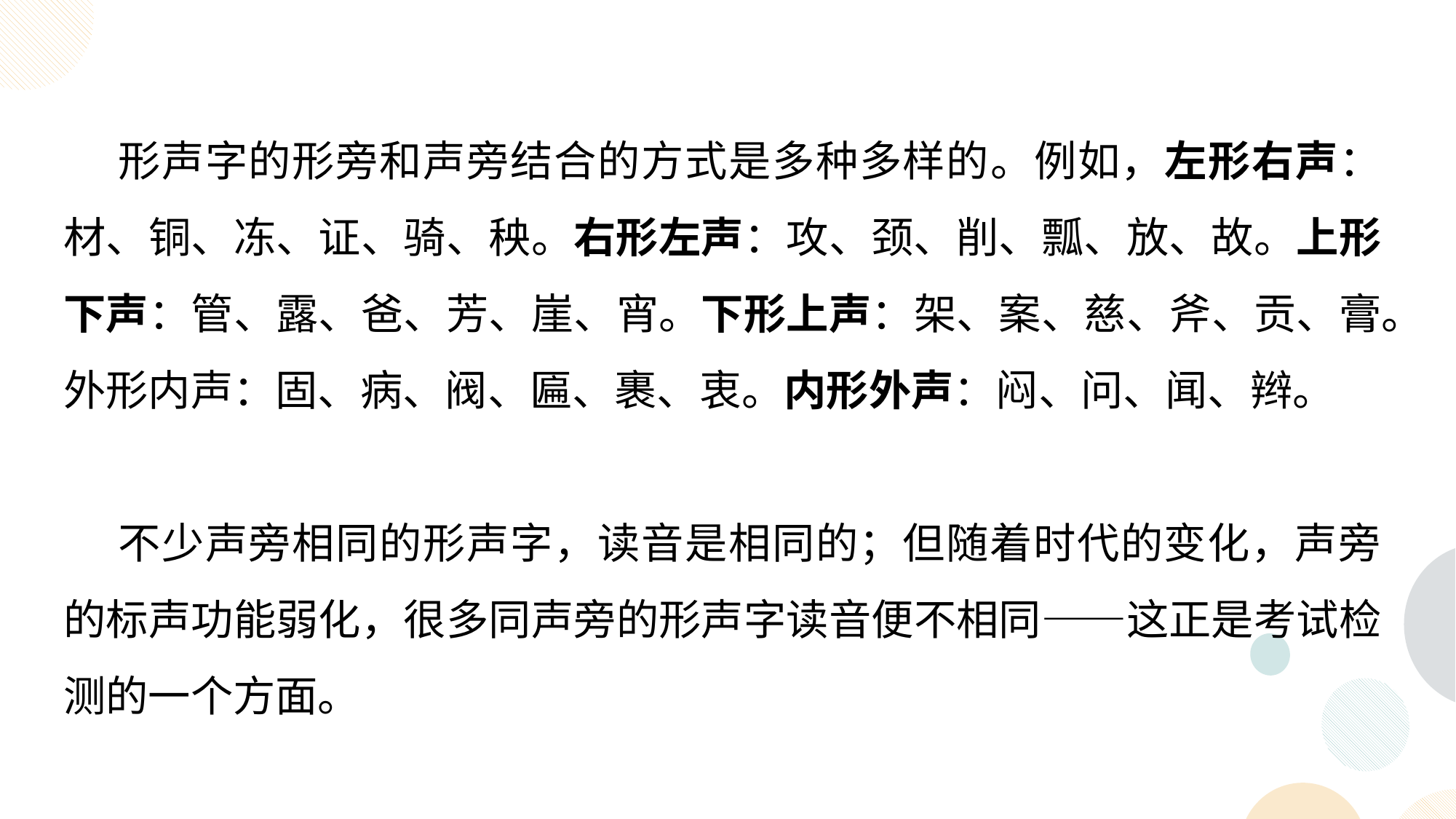

形声字的形旁和声旁结合的方式是多种多样的。例如，左形右声：材、铜、冻、证、骑、秧。右形左声：攻、颈、削、瓢、放、故。上形下声：管、露、爸、芳、崖、宵。下形上声：架、案、慈、斧、贡、膏。外形内声：固、病、阀、匾、裹、衷。内形外声：闷、问、闻、辫。

    不少声旁相同的形声字，读音是相同的；但随着时代的变化，声旁的标声功能弱化，很多同声旁的形声字读音便不相同——这正是考试检测的一个方面。